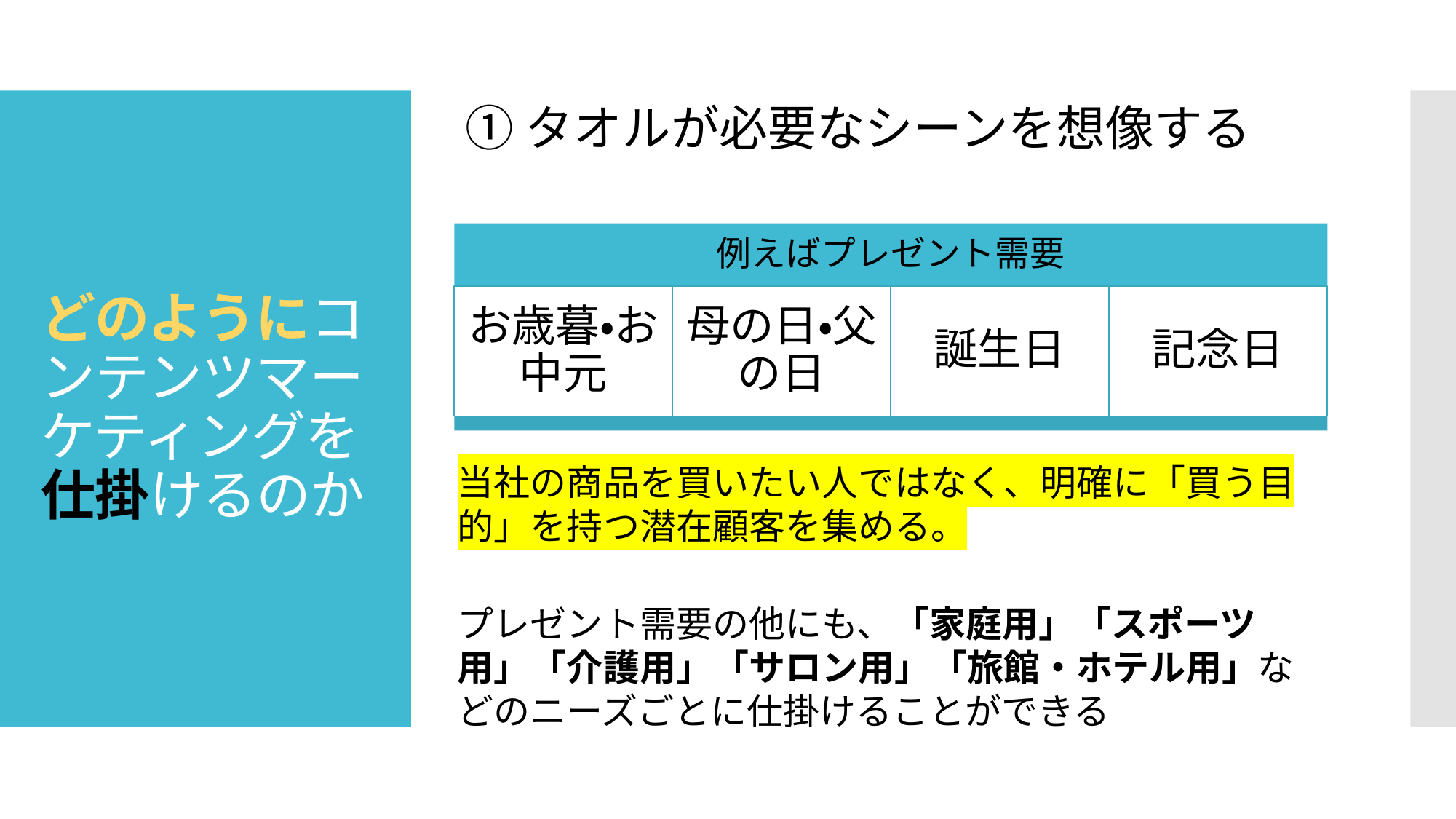

①タオルが必要なシーンを想像する
# どのようにコンテンツマーケティングを仕掛けるのか
例えばプレゼント需要
お歳暮・お中元
母の日・父の日
誕生日
記念日
当社の商品を買いたい人ではなく、明確に「買う目的」を持つ潜在顧客を集める。
プレゼント需要の他にも、「家庭用」「スポーツ用」「介護用」「サロン用」「旅館・ホテル用」などのニーズごとに仕掛けることができる